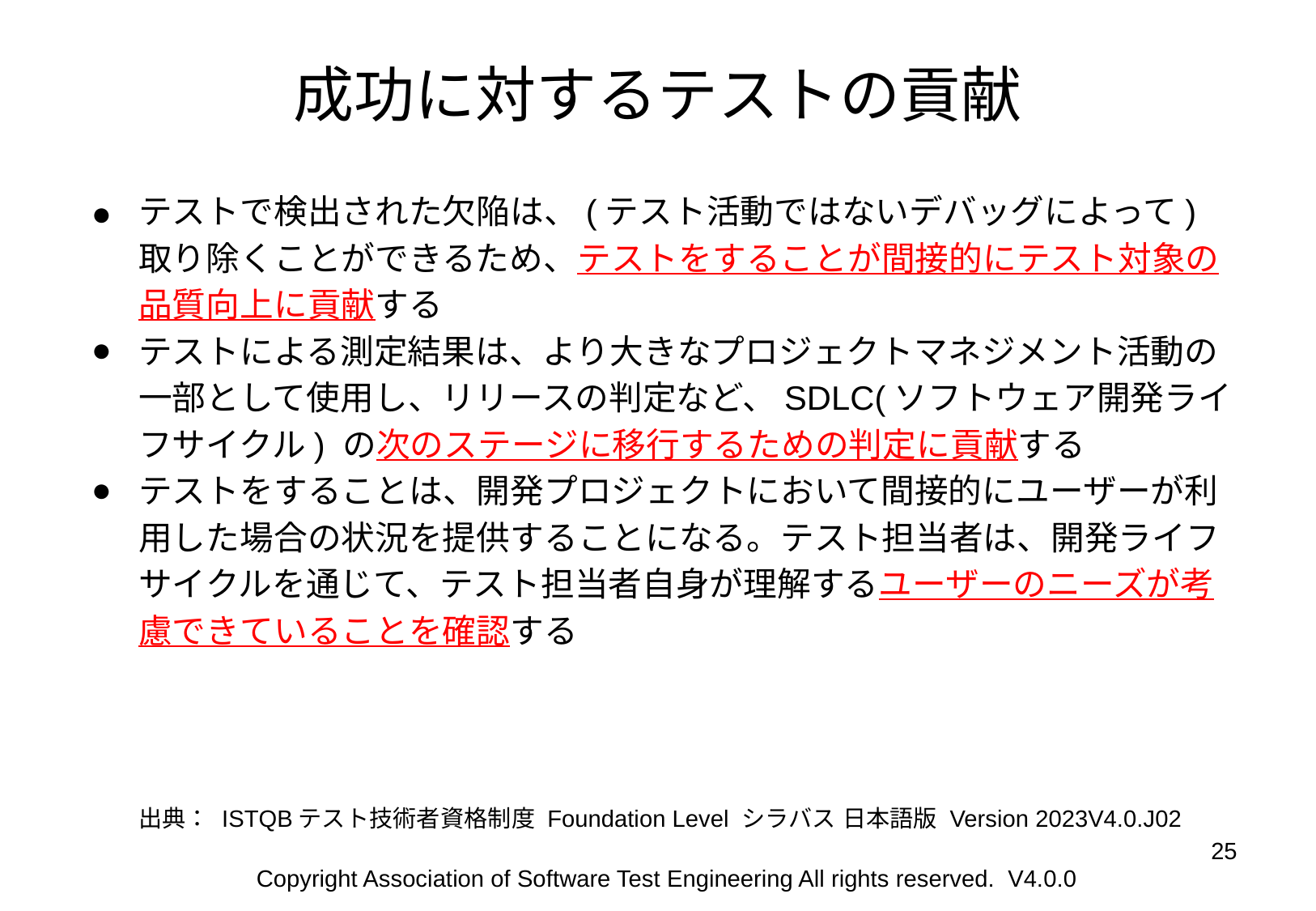

# 成功に対するテストの貢献
テストで検出された欠陥は、(テスト活動ではないデバッグによって)取り除くことができるため、テストをすることが間接的にテスト対象の品質向上に貢献する
テストによる測定結果は、より大きなプロジェクトマネジメント活動の一部として使用し、リリースの判定など、SDLC(ソフトウェア開発ライフサイクル) の次のステージに移行するための判定に貢献する
テストをすることは、開発プロジェクトにおいて間接的にユーザーが利用した場合の状況を提供することになる。テスト担当者は、開発ライフサイクルを通じて、テスト担当者自身が理解するユーザーのニーズが考慮できていることを確認する
出典： ISTQBテスト技術者資格制度 Foundation Level シラバス 日本語版 Version 2023V4.0.J02
25
Copyright Association of Software Test Engineering All rights reserved.  V4.0.0